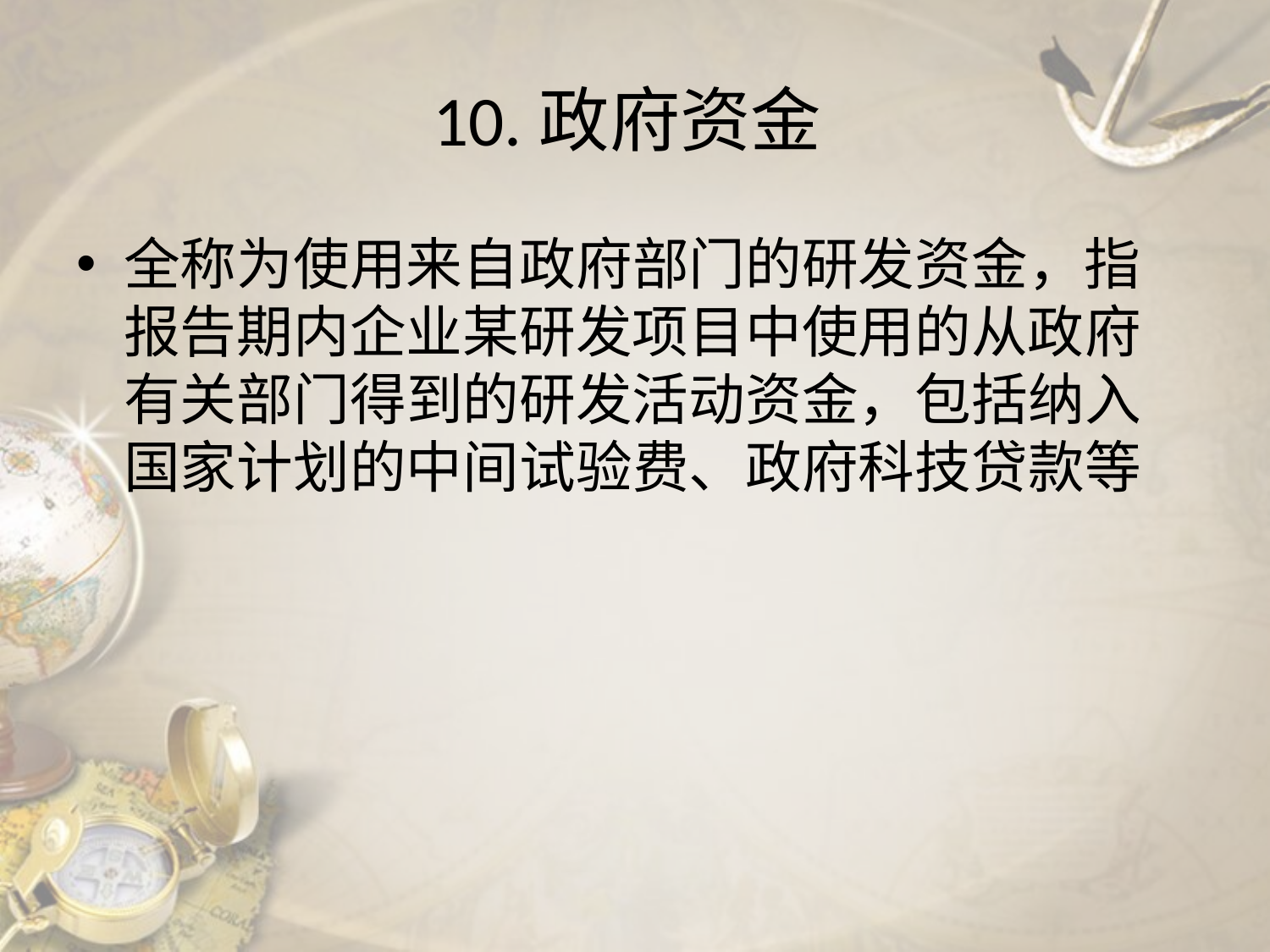

# 10.政府资金
全称为使用来自政府部门的研发资金，指报告期内企业某研发项目中使用的从政府有关部门得到的研发活动资金，包括纳入国家计划的中间试验费、政府科技贷款等